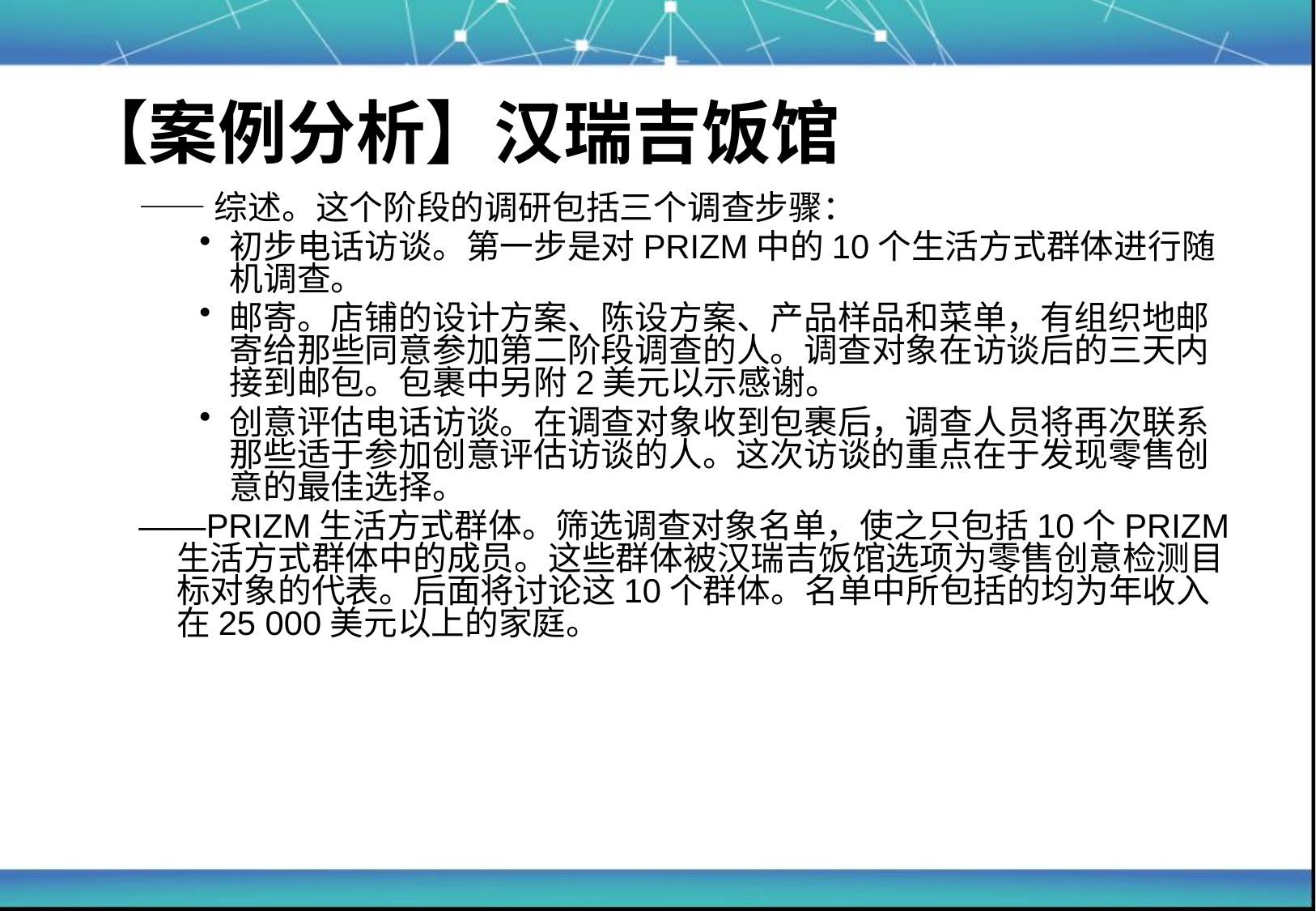

# 【案例分析】汉瑞吉饭馆
——综述。这个阶段的调研包括三个调查步骤：
初步电话访谈。第一步是对PRIZM中的10个生活方式群体进行随机调查。
邮寄。店铺的设计方案、陈设方案、产品样品和菜单，有组织地邮寄给那些同意参加第二阶段调查的人。调查对象在访谈后的三天内接到邮包。包裹中另附2美元以示感谢。
创意评估电话访谈。在调查对象收到包裹后，调查人员将再次联系那些适于参加创意评估访谈的人。这次访谈的重点在于发现零售创意的最佳选择。
——PRIZM生活方式群体。筛选调查对象名单，使之只包括10个PRIZM生活方式群体中的成员。这些群体被汉瑞吉饭馆选项为零售创意检测目标对象的代表。后面将讨论这10个群体。名单中所包括的均为年收入在25 000美元以上的家庭。